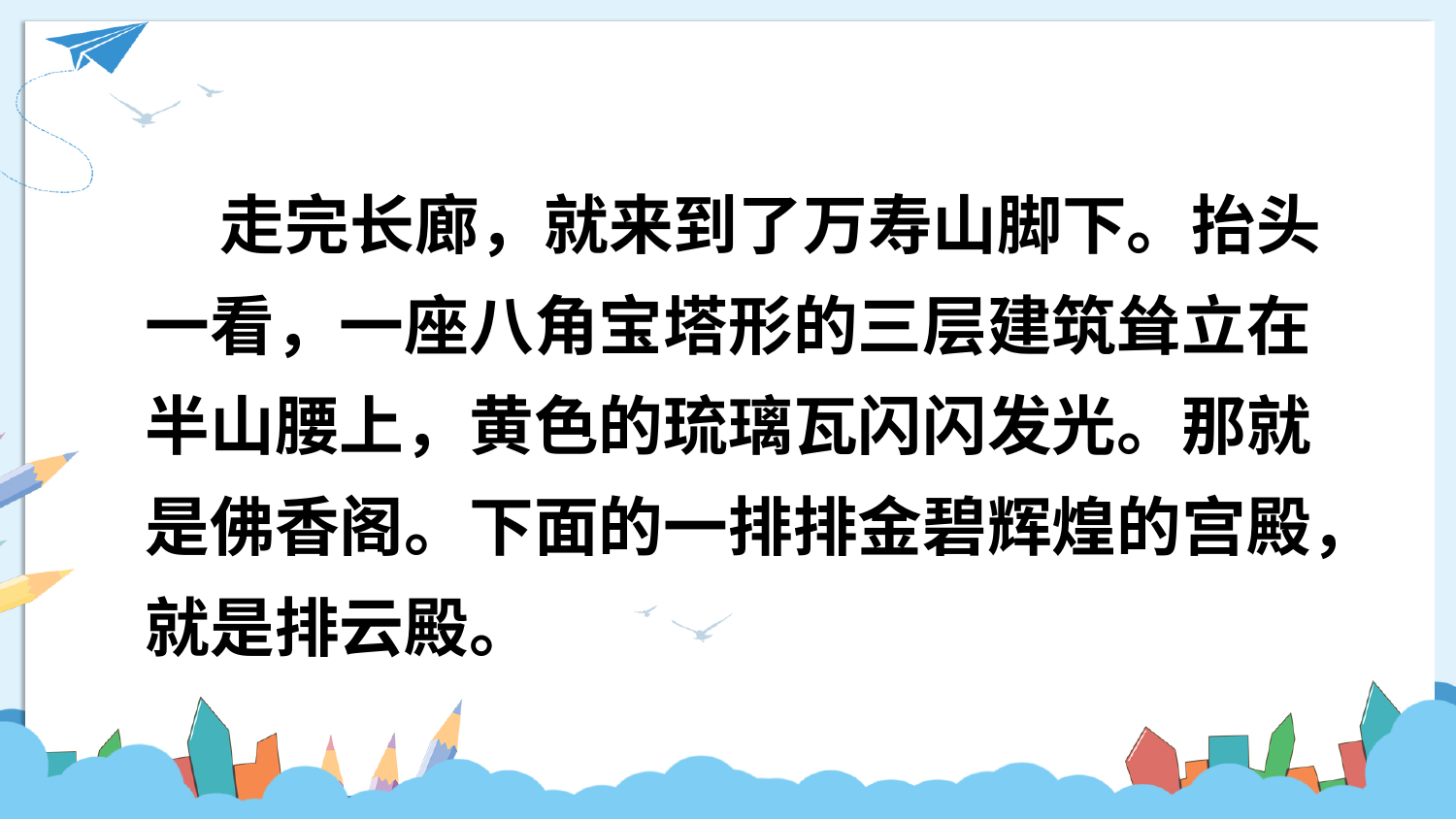

走完长廊，就来到了万寿山脚下。抬头一看，一座八角宝塔形的三层建筑耸立在半山腰上，黄色的琉璃瓦闪闪发光。那就是佛香阁。下面的一排排金碧辉煌的宫殿，就是排云殿。